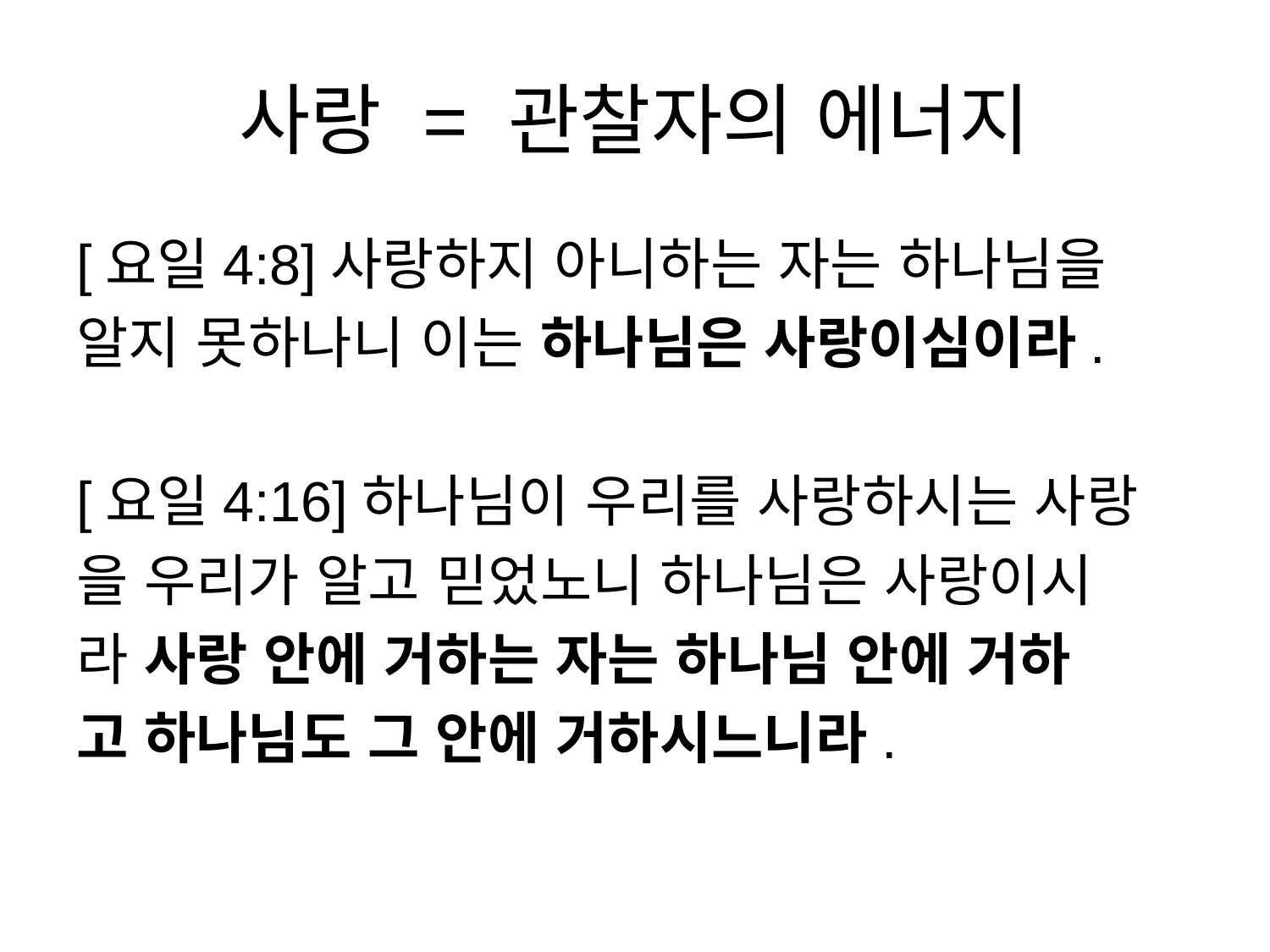

# 사랑 = 관찰자의 에너지
[요일4:8]사랑하지 아니하는 자는 하나님을
알지 못하나니 이는 하나님은 사랑이심이라.

[요일4:16]하나님이 우리를 사랑하시는 사랑
을 우리가 알고 믿었노니 하나님은 사랑이시
라 사랑 안에 거하는 자는 하나님 안에 거하
고 하나님도 그 안에 거하시느니라.